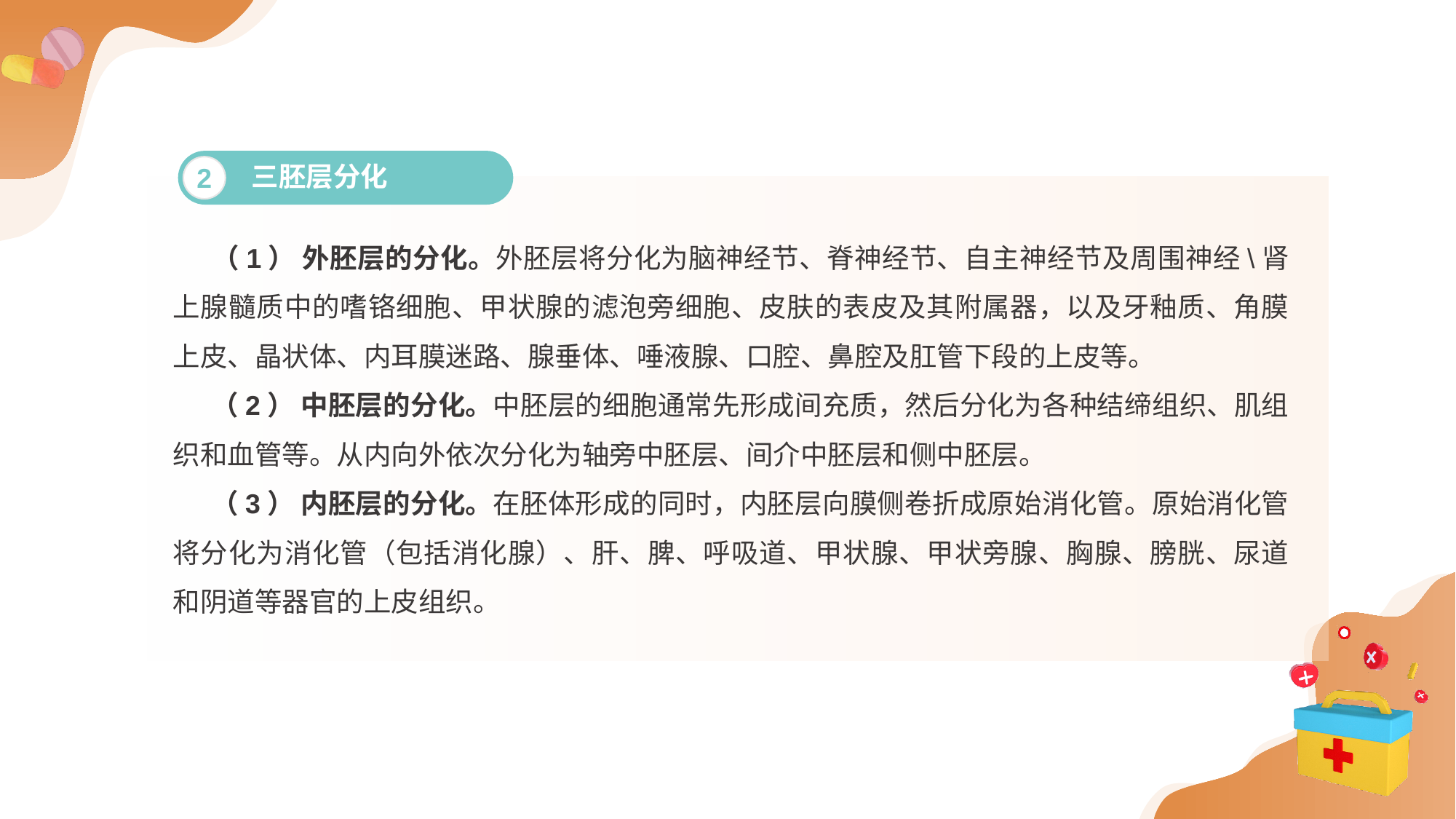

三胚层分化

2

     （1） 外胚层的分化。外胚层将分化为脑神经节、脊神经节、自主神经节及周围神经\肾上腺髓质中的嗜铬细胞、甲状腺的滤泡旁细胞、皮肤的表皮及其附属器，以及牙釉质、角膜上皮、晶状体、内耳膜迷路、腺垂体、唾液腺、口腔、鼻腔及肛管下段的上皮等。
     （2） 中胚层的分化。中胚层的细胞通常先形成间充质，然后分化为各种结缔组织、肌组织和血管等。从内向外依次分化为轴旁中胚层、间介中胚层和侧中胚层。
     （3） 内胚层的分化。在胚体形成的同时，内胚层向膜侧卷折成原始消化管。原始消化管将分化为消化管（包括消化腺）、肝、脾、呼吸道、甲状腺、甲状旁腺、胸腺、膀胱、尿道和阴道等器官的上皮组织。